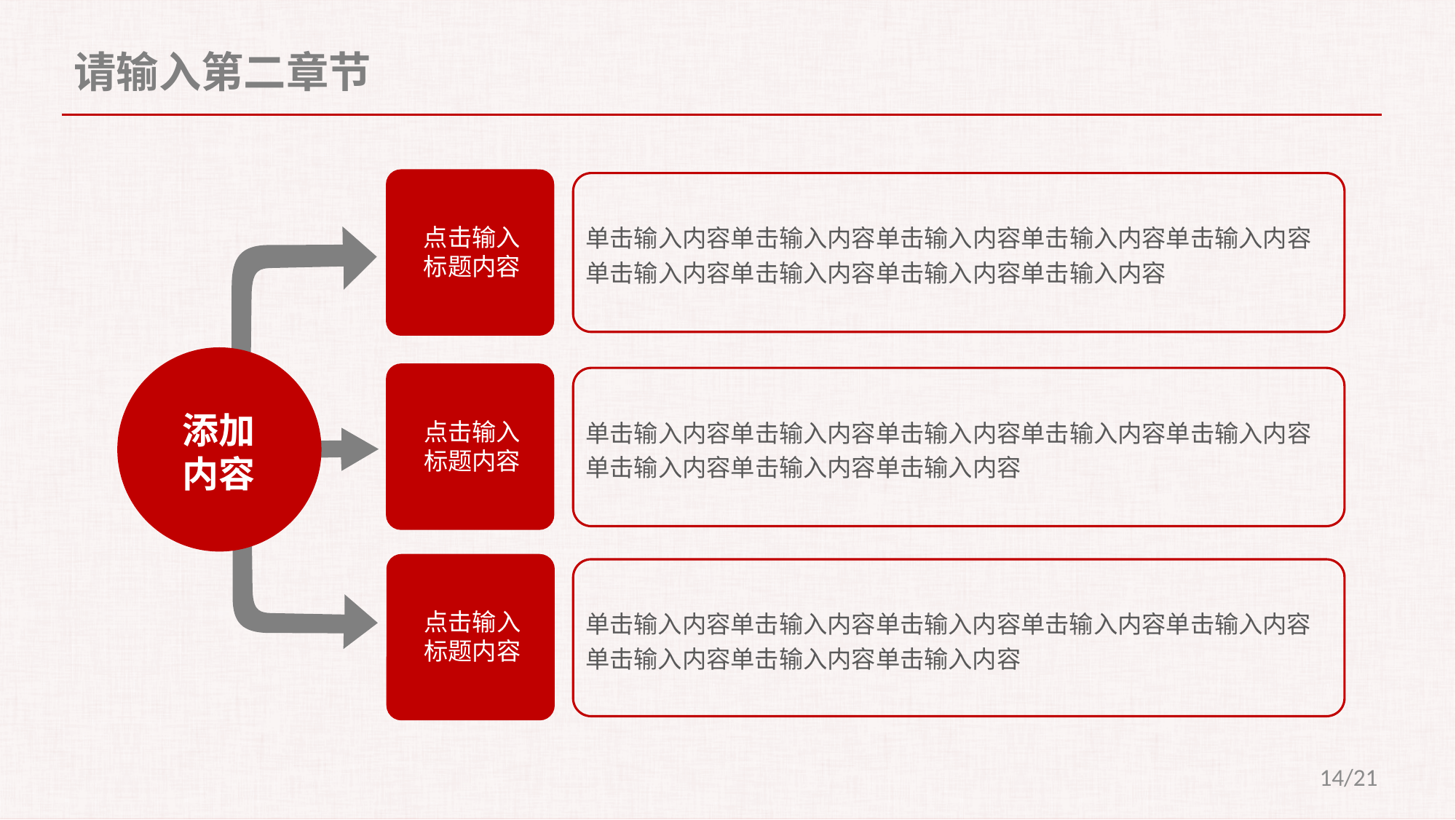

请输入第二章节

点击输入标题内容
单击输入内容单击输入内容单击输入内容单击输入内容单击输入内容单击输入内容单击输入内容单击输入内容单击输入内容

添加
内容

点击输入标题内容
单击输入内容单击输入内容单击输入内容单击输入内容单击输入内容单击输入内容单击输入内容单击输入内容

点击输入标题内容
单击输入内容单击输入内容单击输入内容单击输入内容单击输入内容单击输入内容单击输入内容单击输入内容
14/21